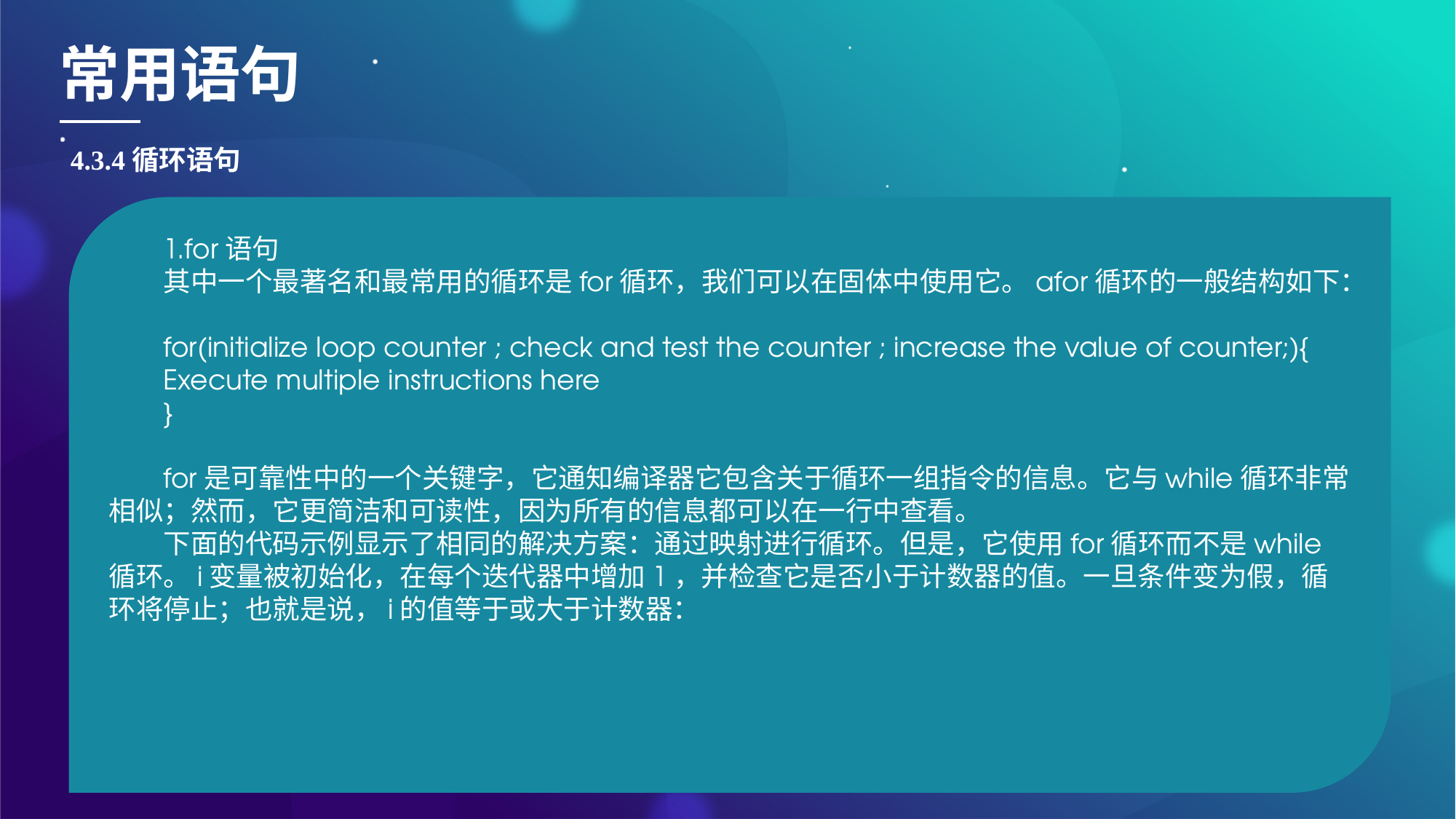

常用语句
4.3.4循环语句
1.for语句
其中一个最著名和最常用的循环是for循环，我们可以在固体中使用它。afor循环的一般结构如下：

for(initialize loop counter ; check and test the counter ; increase the value of counter;){
Execute multiple instructions here
}

for是可靠性中的一个关键字，它通知编译器它包含关于循环一组指令的信息。它与while循环非常相似；然而，它更简洁和可读性，因为所有的信息都可以在一行中查看。
下面的代码示例显示了相同的解决方案：通过映射进行循环。但是，它使用for循环而不是while循环。i变量被初始化，在每个迭代器中增加1，并检查它是否小于计数器的值。一旦条件变为假，循环将停止；也就是说，i的值等于或大于计数器：